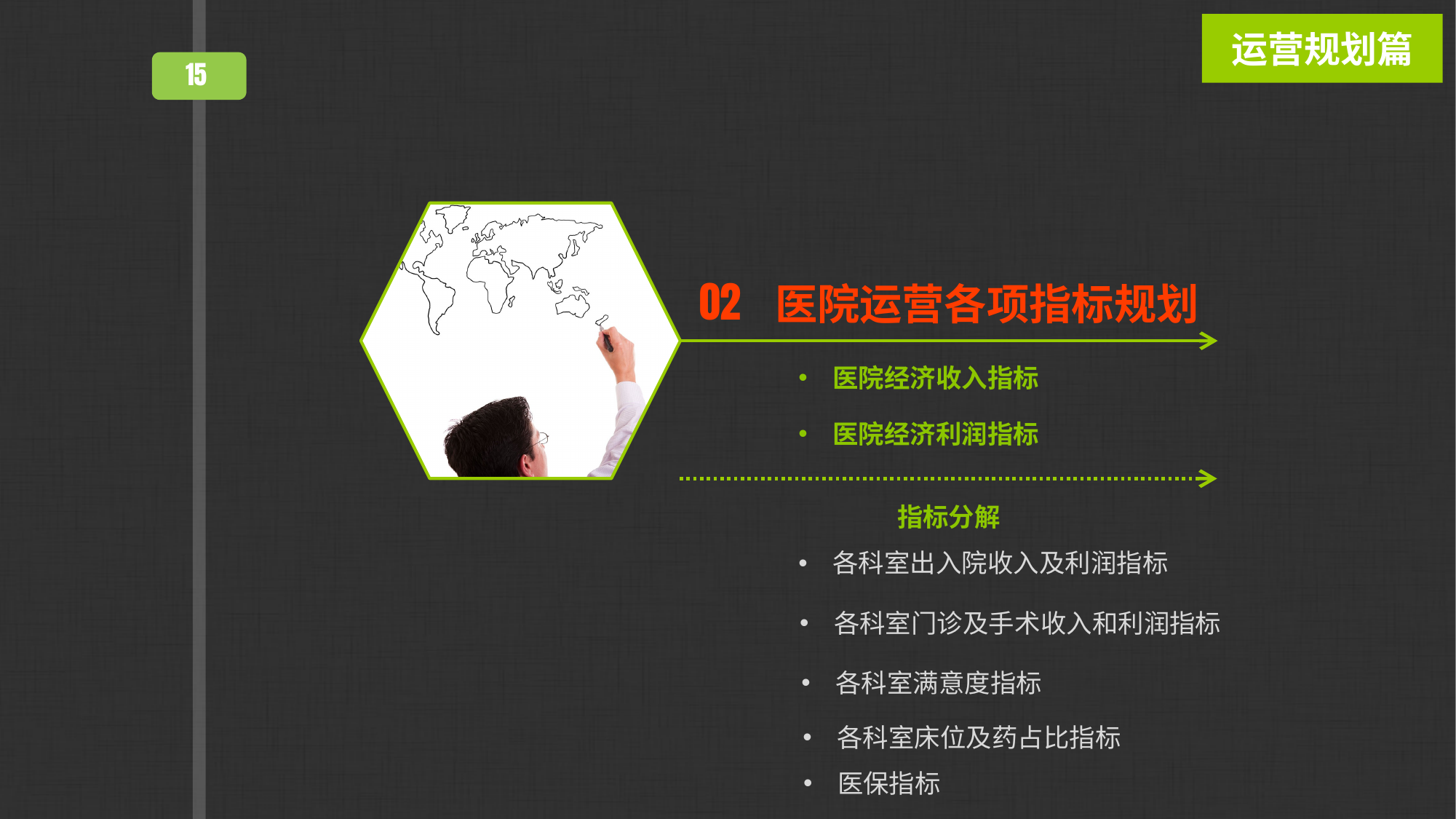

运营规划篇

02  医院运营各项指标规划
医院经济收入指标
医院经济利润指标
指标分解
各科室出入院收入及利润指标
各科室门诊及手术收入和利润指标
各科室满意度指标
各科室床位及药占比指标
医保指标